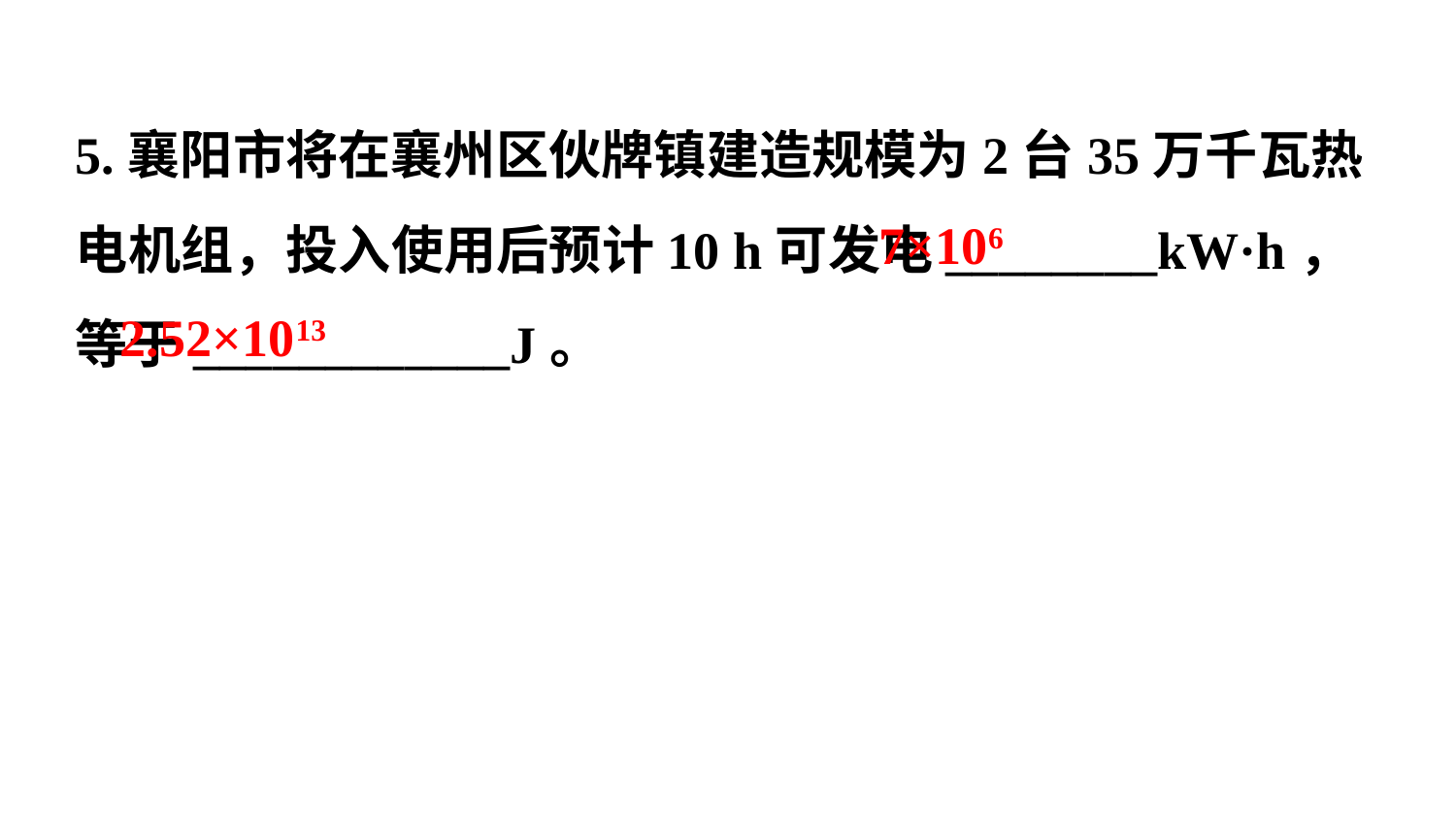

5.襄阳市将在襄州区伙牌镇建造规模为2台35万千瓦热电机组，投入使用后预计10 h可发电________kW·h，等于____________J。
7×106
2.52×1013